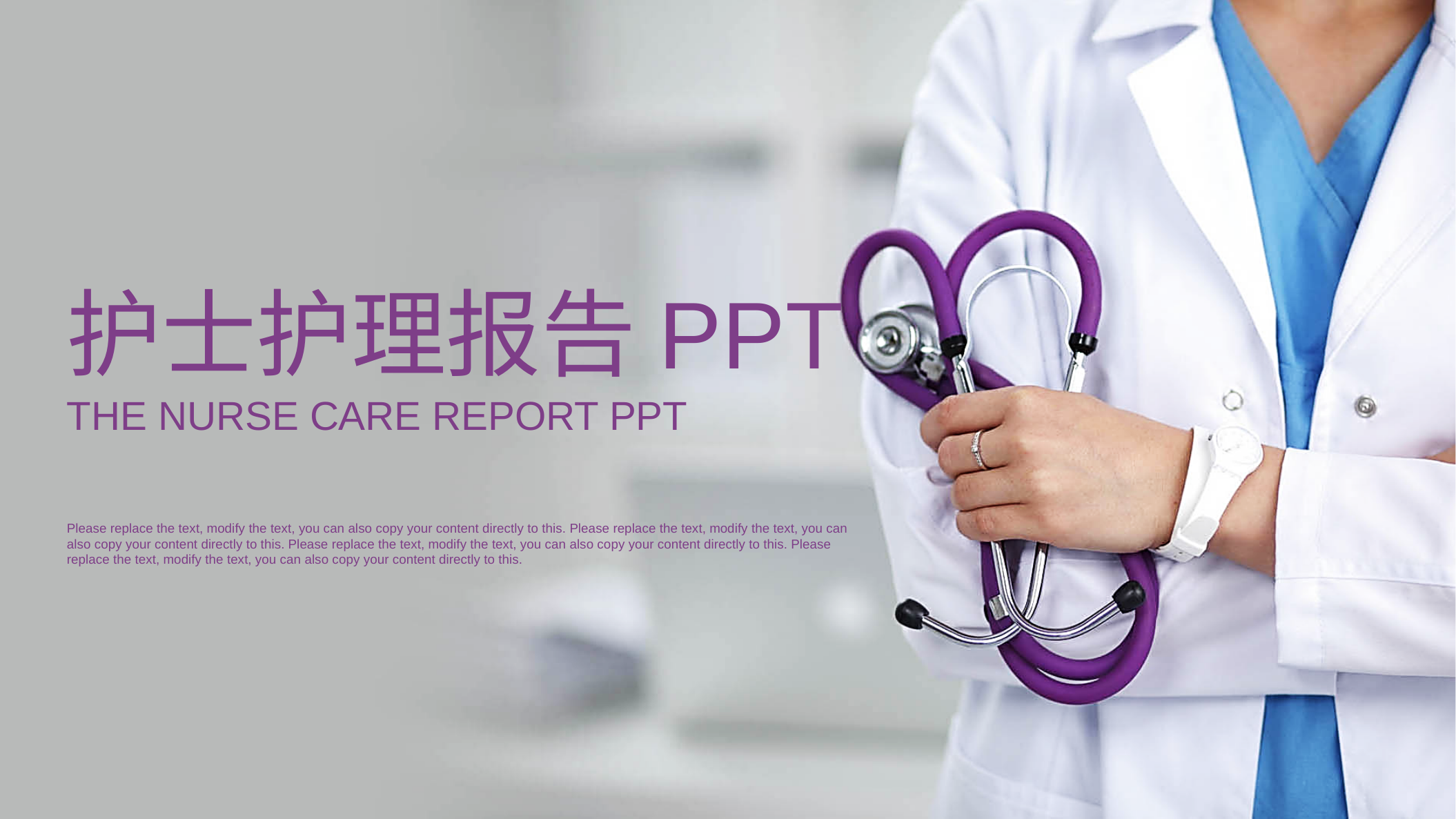

护士护理报告PPT
THE NURSE CARE REPORT PPT
Please replace the text, modify the text, you can also copy your content directly to this. Please replace the text, modify the text, you can also copy your content directly to this. Please replace the text, modify the text, you can also copy your content directly to this. Please replace the text, modify the text, you can also copy your content directly to this.